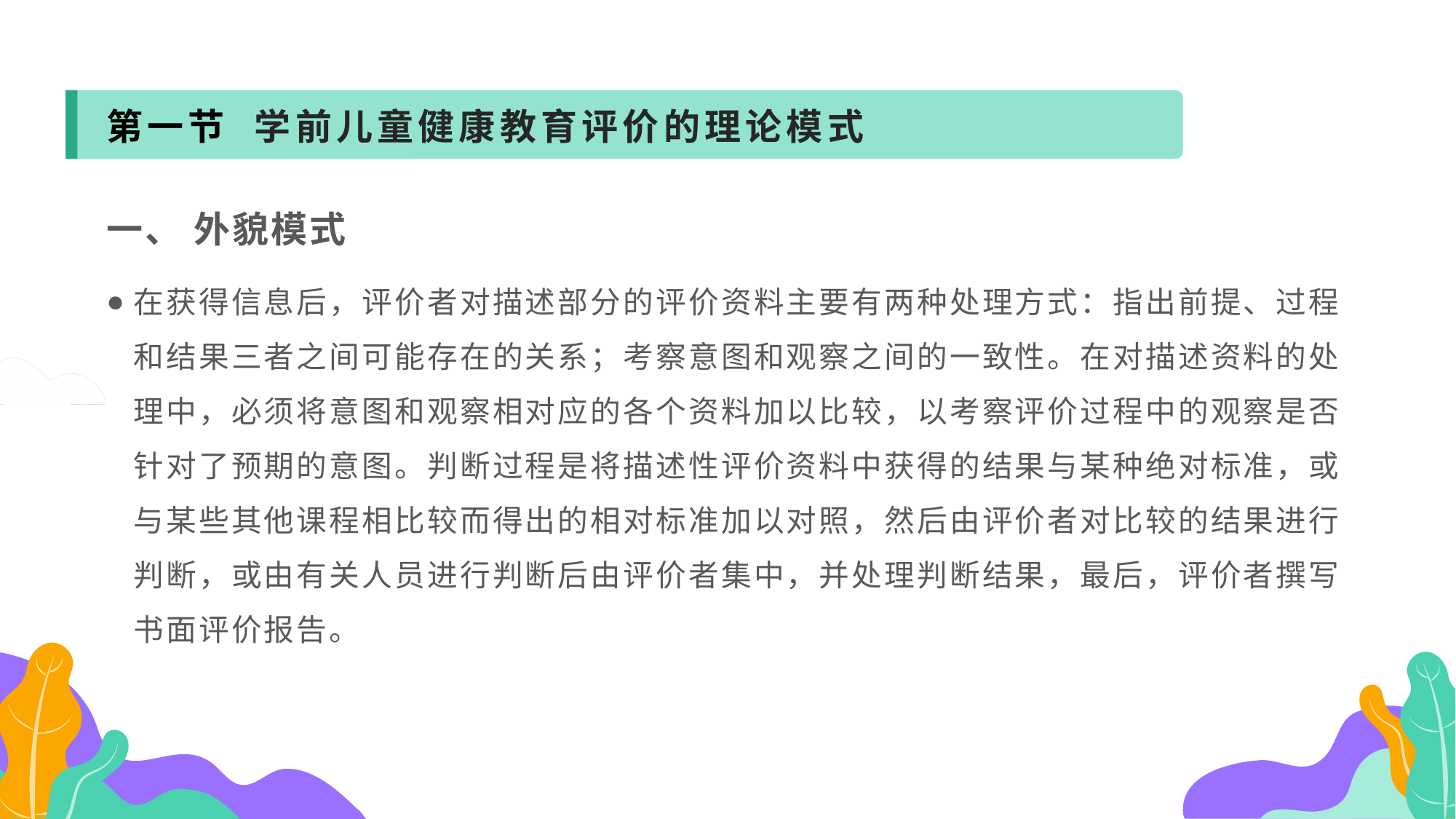

第一节  学前儿童健康教育评价的理论模式
一、 外貌模式
在获得信息后，评价者对描述部分的评价资料主要有两种处理方式：指出前提、过程和结果三者之间可能存在的关系；考察意图和观察之间的一致性。在对描述资料的处理中，必须将意图和观察相对应的各个资料加以比较，以考察评价过程中的观察是否针对了预期的意图。判断过程是将描述性评价资料中获得的结果与某种绝对标准，或与某些其他课程相比较而得出的相对标准加以对照，然后由评价者对比较的结果进行判断，或由有关人员进行判断后由评价者集中，并处理判断结果，最后，评价者撰写书面评价报告。